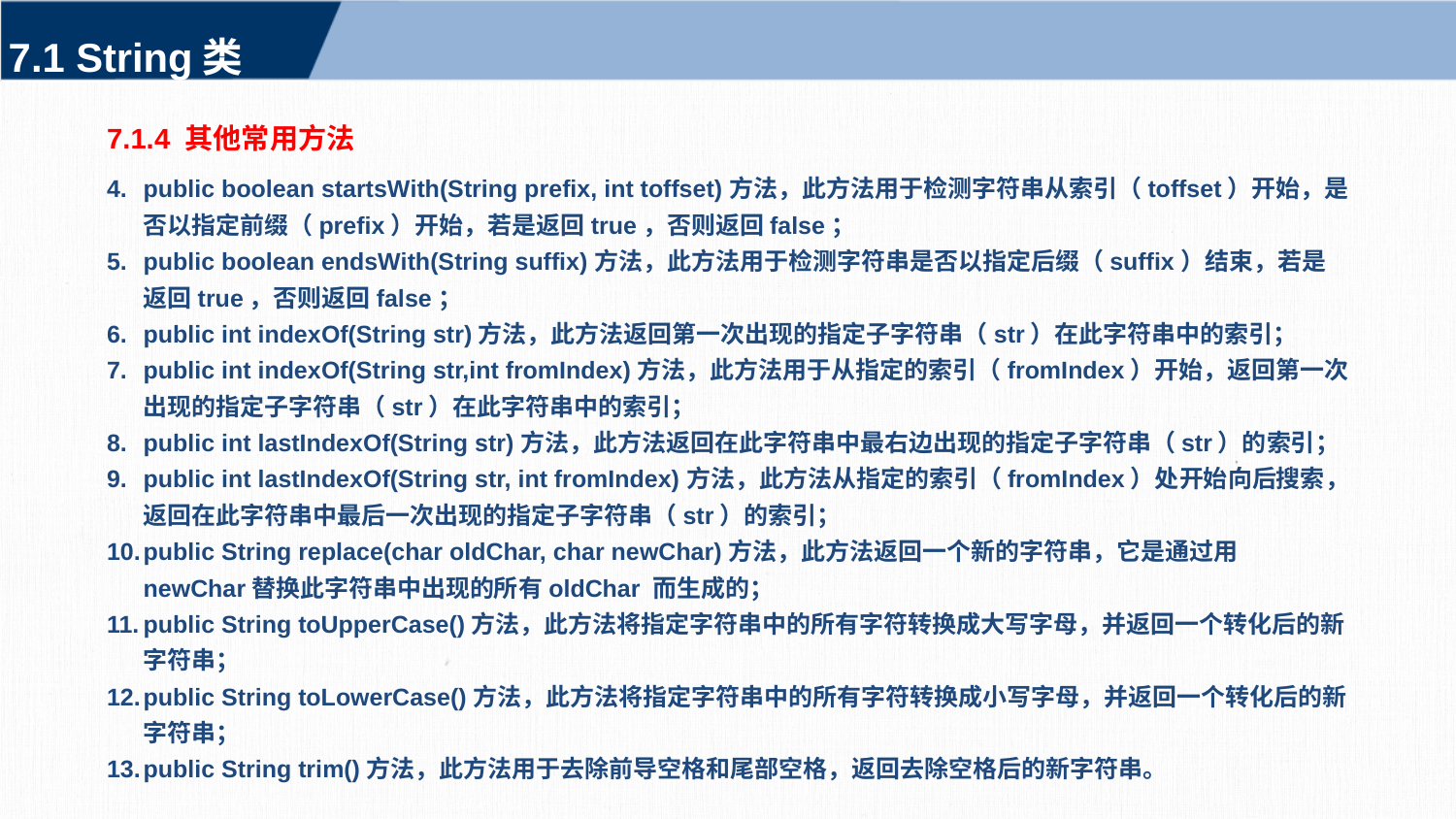

7.1 String类

7.1.4 其他常用方法
public boolean startsWith(String prefix, int toffset)方法，此方法用于检测字符串从索引（toffset）开始，是否以指定前缀（prefix）开始，若是返回true，否则返回false；
public boolean endsWith(String suffix)方法，此方法用于检测字符串是否以指定后缀（suffix）结束，若是返回true，否则返回false；
public int indexOf(String str)方法，此方法返回第一次出现的指定子字符串（str）在此字符串中的索引；
public int indexOf(String str,int fromIndex)方法，此方法用于从指定的索引（fromIndex）开始，返回第一次出现的指定子字符串（str）在此字符串中的索引；
public int lastIndexOf(String str)方法，此方法返回在此字符串中最右边出现的指定子字符串（str）的索引；
public int lastIndexOf(String str, int fromIndex)方法，此方法从指定的索引（fromIndex）处开始向后搜索，返回在此字符串中最后一次出现的指定子字符串（str）的索引；
public String replace(char oldChar, char newChar)方法，此方法返回一个新的字符串，它是通过用 newChar替换此字符串中出现的所有oldChar 而生成的；
public String toUpperCase()方法，此方法将指定字符串中的所有字符转换成大写字母，并返回一个转化后的新字符串；
public String toLowerCase()方法，此方法将指定字符串中的所有字符转换成小写字母，并返回一个转化后的新字符串；
public String trim()方法，此方法用于去除前导空格和尾部空格，返回去除空格后的新字符串。